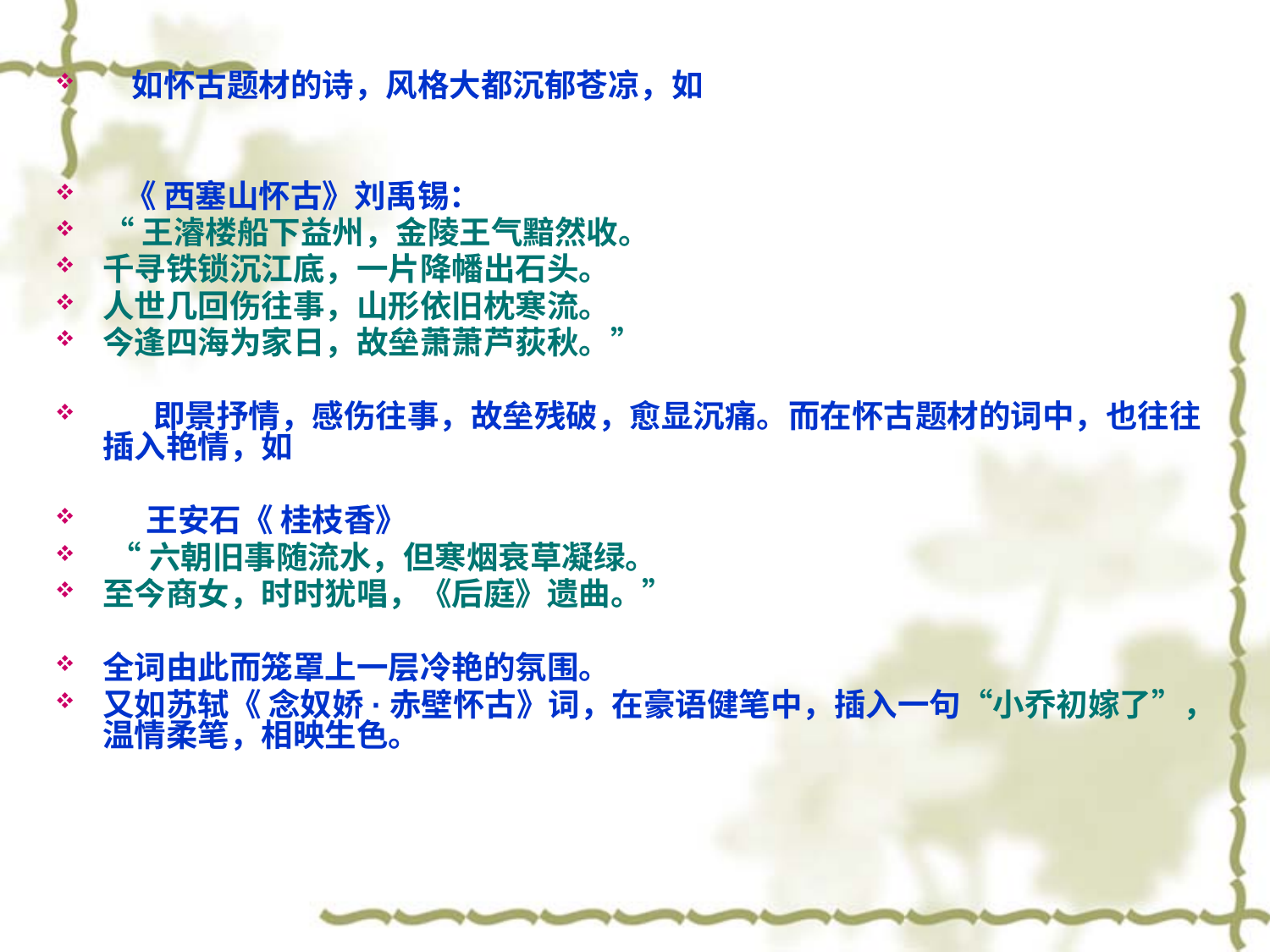

如怀古题材的诗，风格大都沉郁苍凉，如

  《 西塞山怀古》刘禹锡：
“王濬楼船下益州，金陵王气黯然收。
千寻铁锁沉江底，一片降幡出石头。
人世几回伤往事，山形依旧枕寒流。
今逢四海为家日，故垒萧萧芦荻秋。”

      即景抒情，感伤往事，故垒残破，愈显沉痛。而在怀古题材的词中，也往往插入艳情，如

     王安石《 桂枝香》
 “六朝旧事随流水，但寒烟衰草凝绿。
至今商女，时时犹唱，《后庭》遗曲。”

全词由此而笼罩上一层冷艳的氛围。
又如苏轼《 念奴娇·赤壁怀古》词，在豪语健笔中，插入一句“小乔初嫁了”，温情柔笔，相映生色。

#